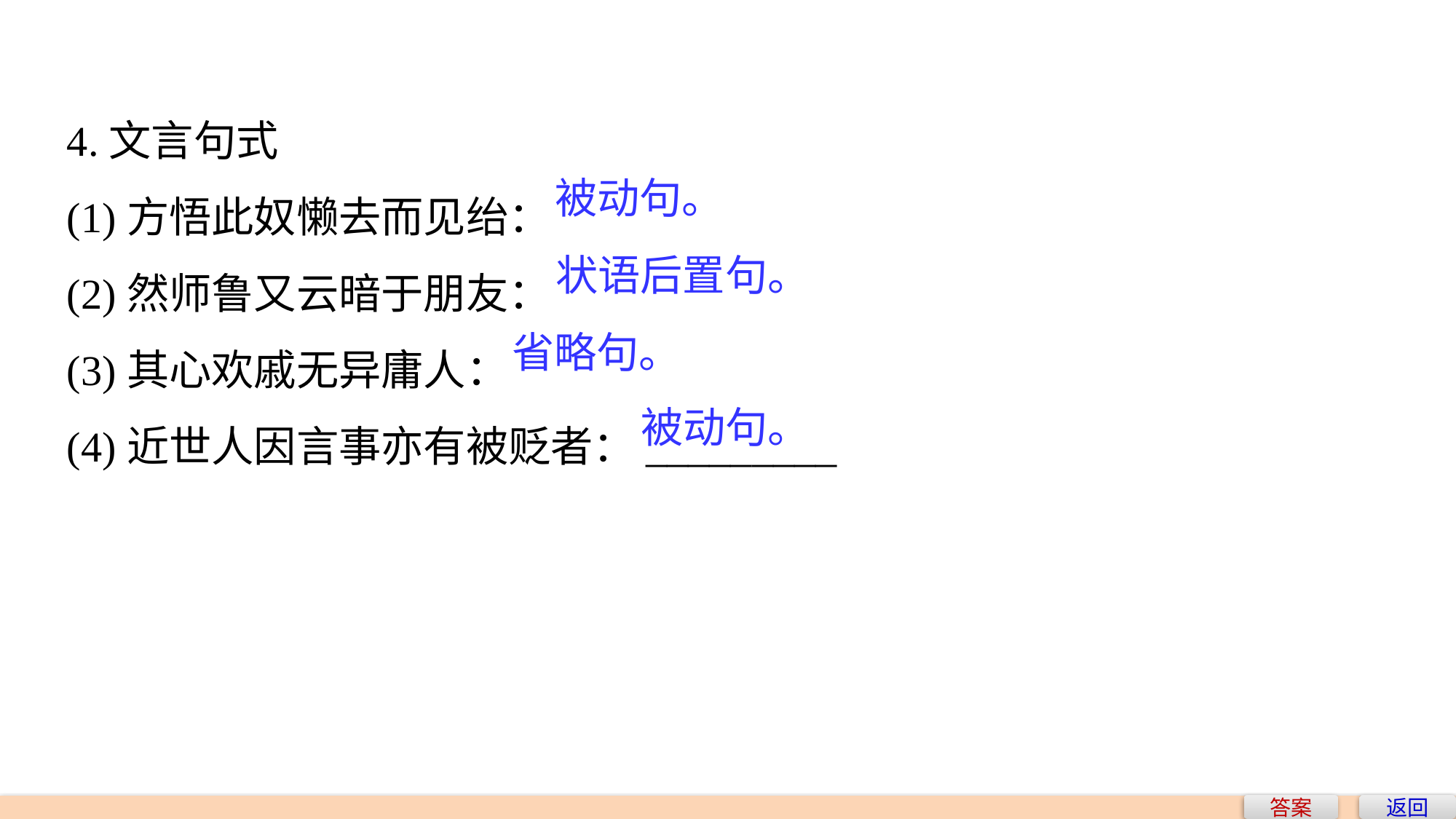

4.文言句式
(1)方悟此奴懒去而见绐：
(2)然师鲁又云暗于朋友：
(3)其心欢戚无异庸人：
(4)近世人因言事亦有被贬者：_________
被动句。
状语后置句。
省略句。
被动句。
答案
返回